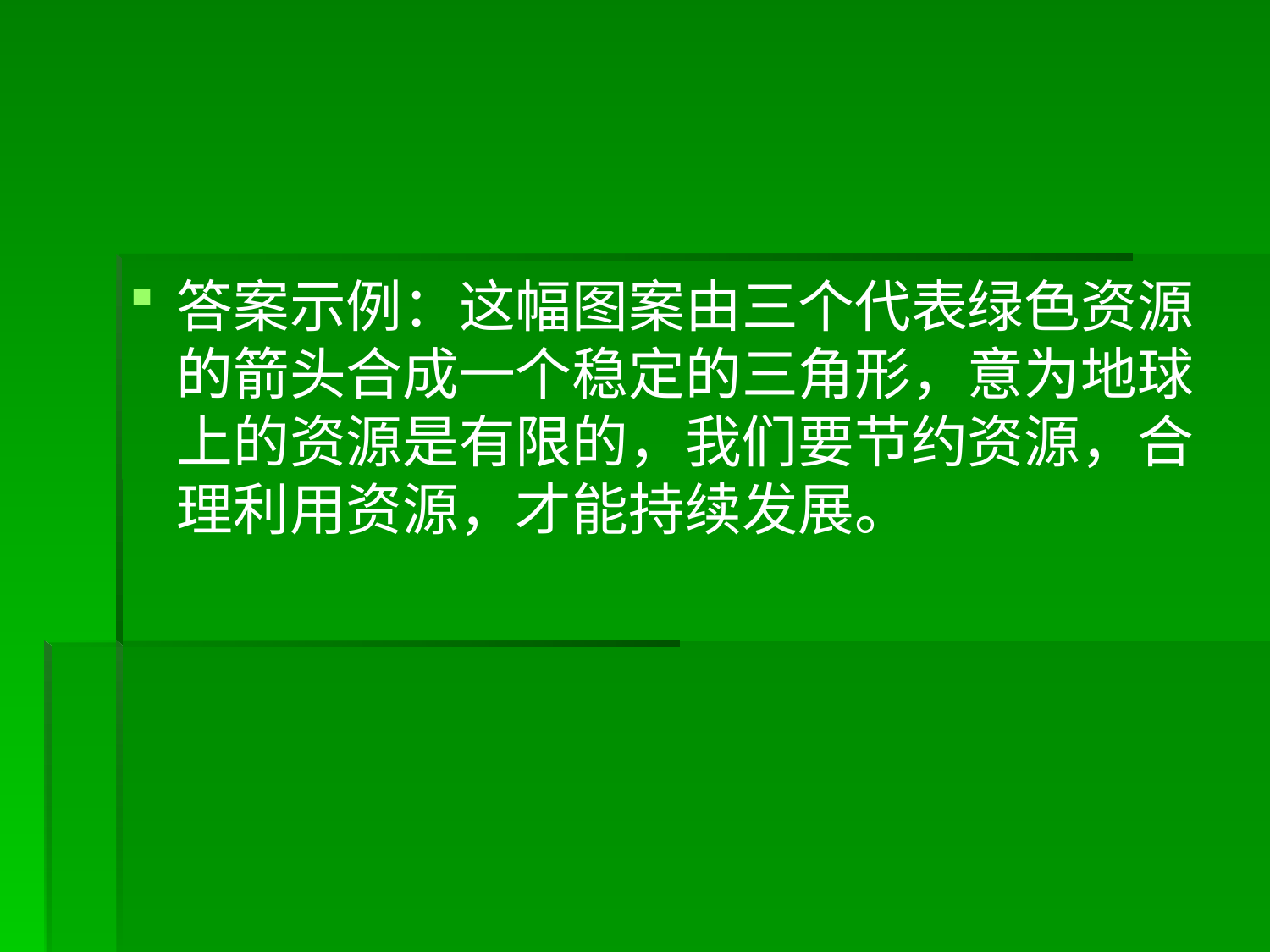

#
答案示例：这幅图案由三个代表绿色资源的箭头合成一个稳定的三角形，意为地球上的资源是有限的，我们要节约资源，合理利用资源，才能持续发展。